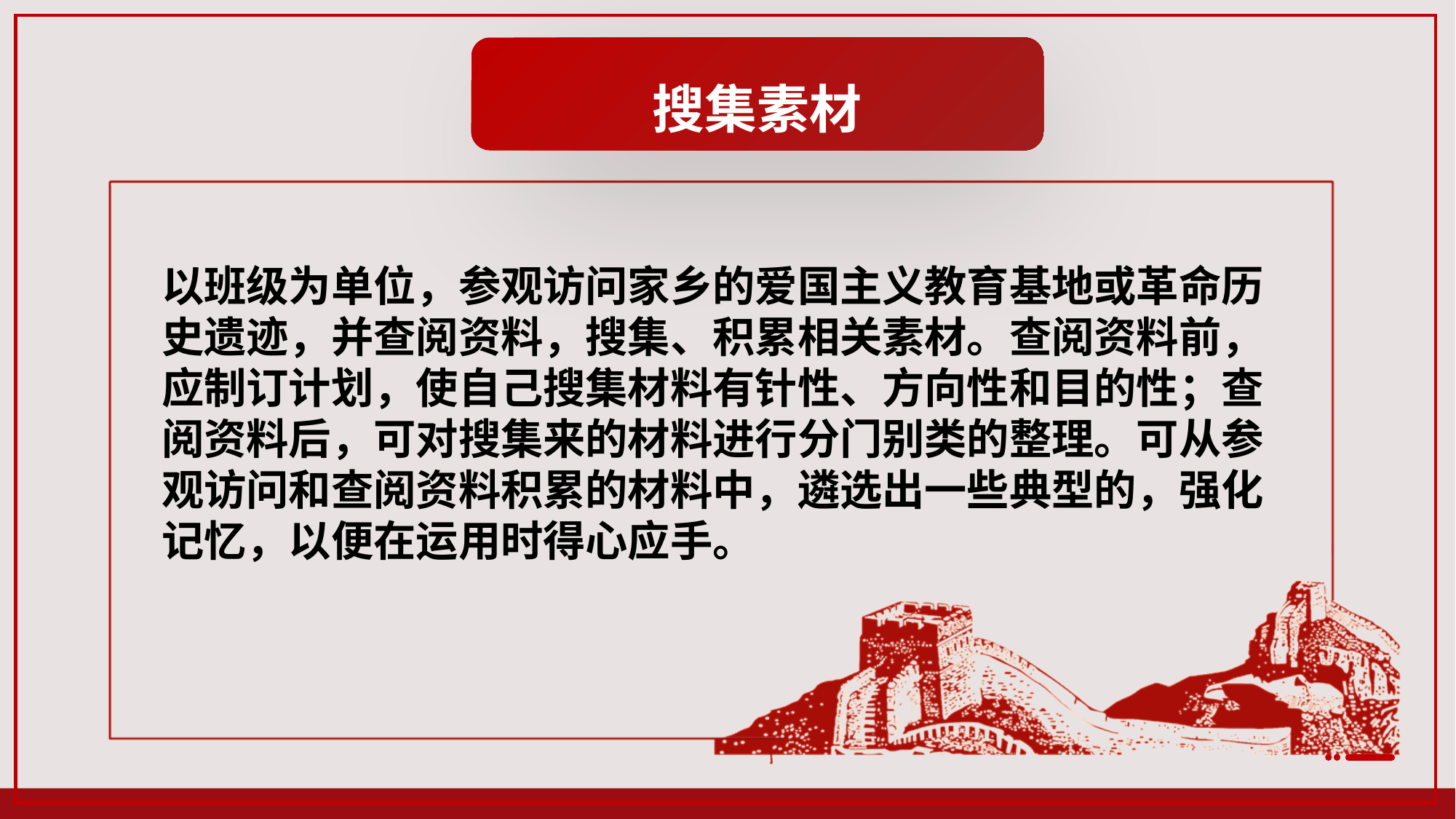

搜集素材
以班级为单位，参观访问家乡的爱国主义教育基地或革命历史遗迹，并查阅资料，搜集、积累相关素材。查阅资料前，应制订计划，使自己搜集材料有针性、方向性和目的性；查阅资料后，可对搜集来的材料进行分门别类的整理。可从参观访问和查阅资料积累的材料中，遴选出一些典型的，强化记忆，以便在运用时得心应手。